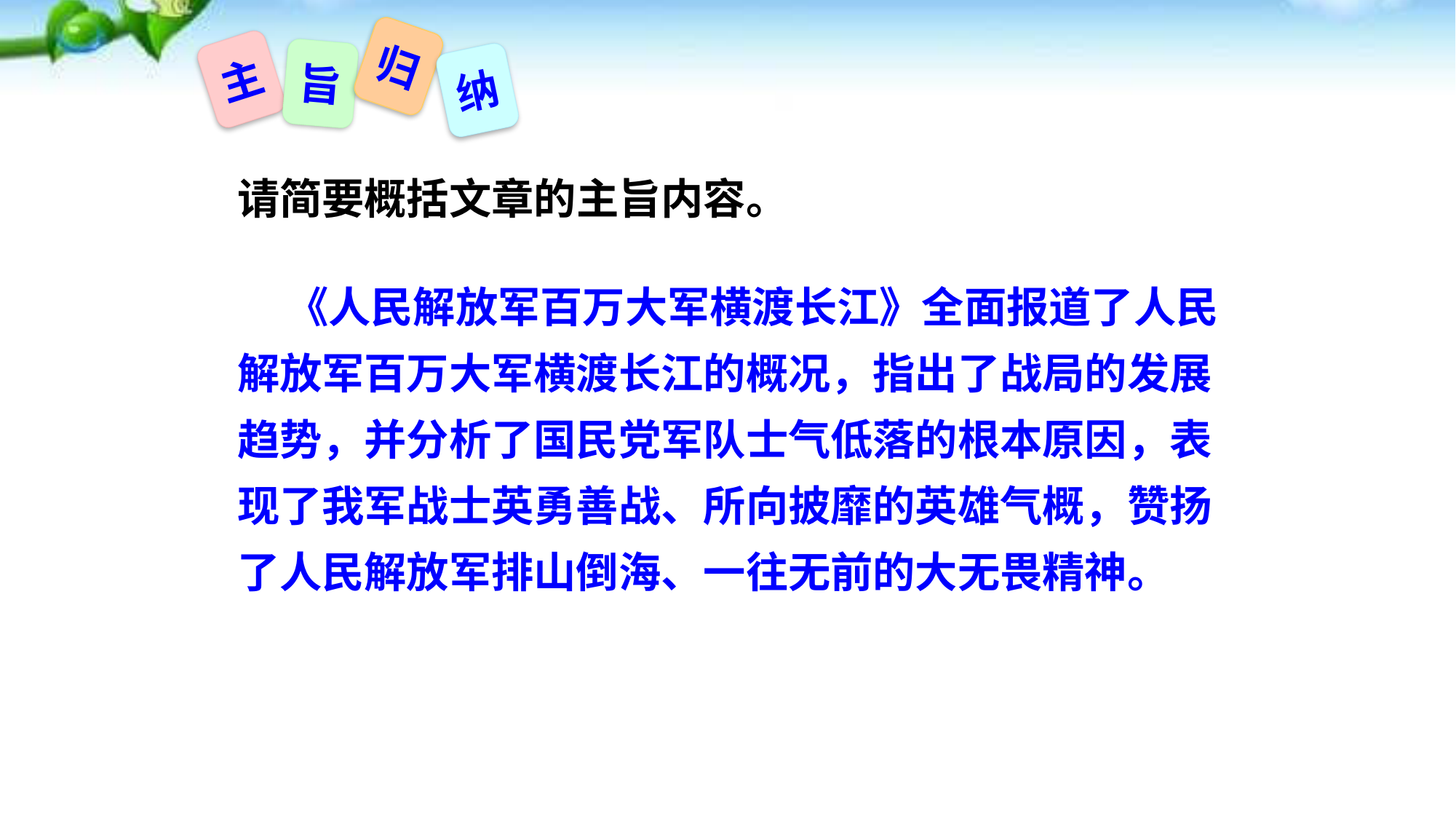

归
主
旨
纳
请简要概括文章的主旨内容。
    《人民解放军百万大军横渡长江》全面报道了人民解放军百万大军横渡长江的概况，指出了战局的发展趋势，并分析了国民党军队士气低落的根本原因，表现了我军战士英勇善战、所向披靡的英雄气概，赞扬了人民解放军排山倒海、一往无前的大无畏精神。